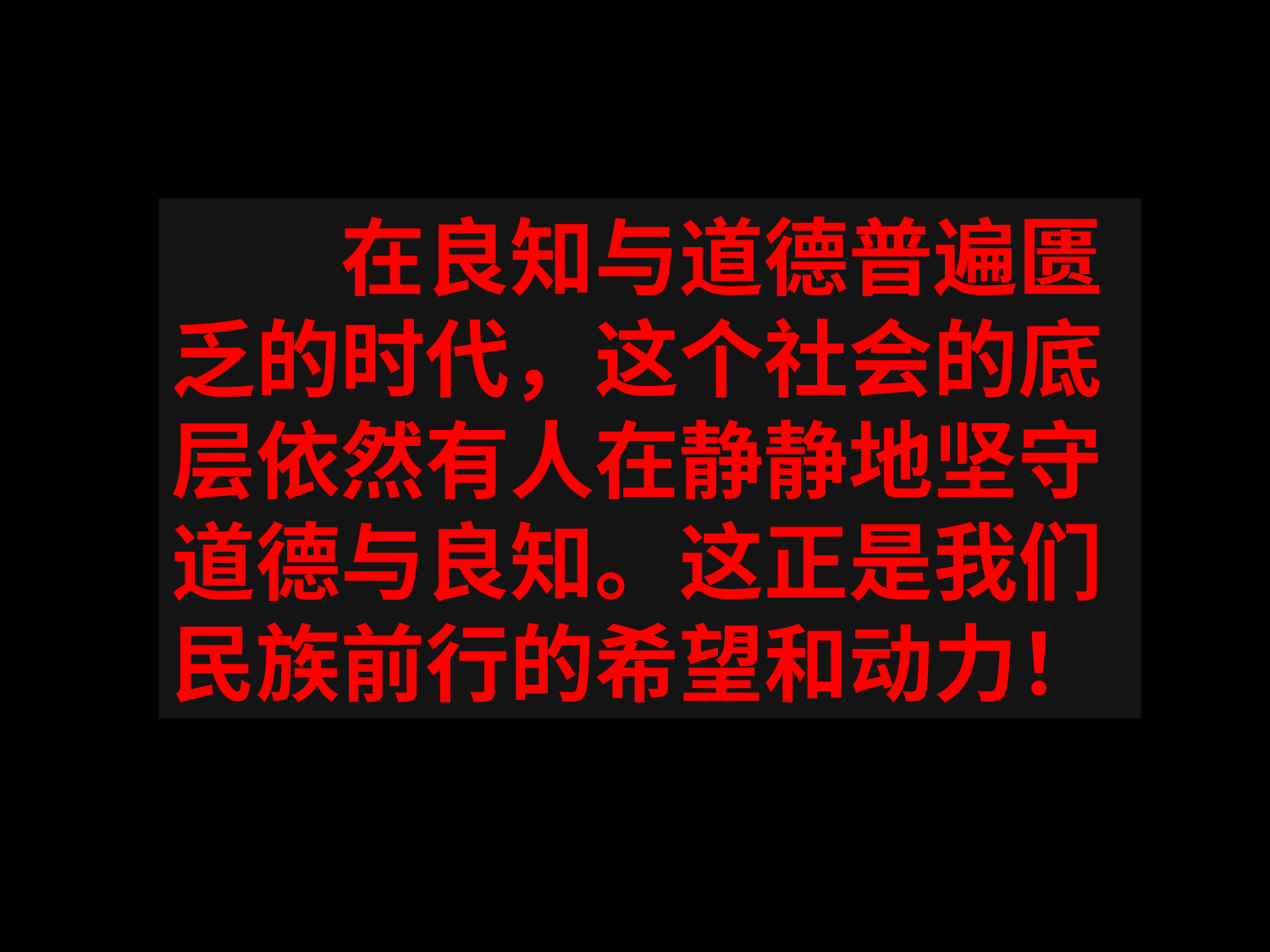

在良知与道德普遍匮乏的时代，这个社会的底层依然有人在静静地坚守道德与良知。这正是我们民族前行的希望和动力！